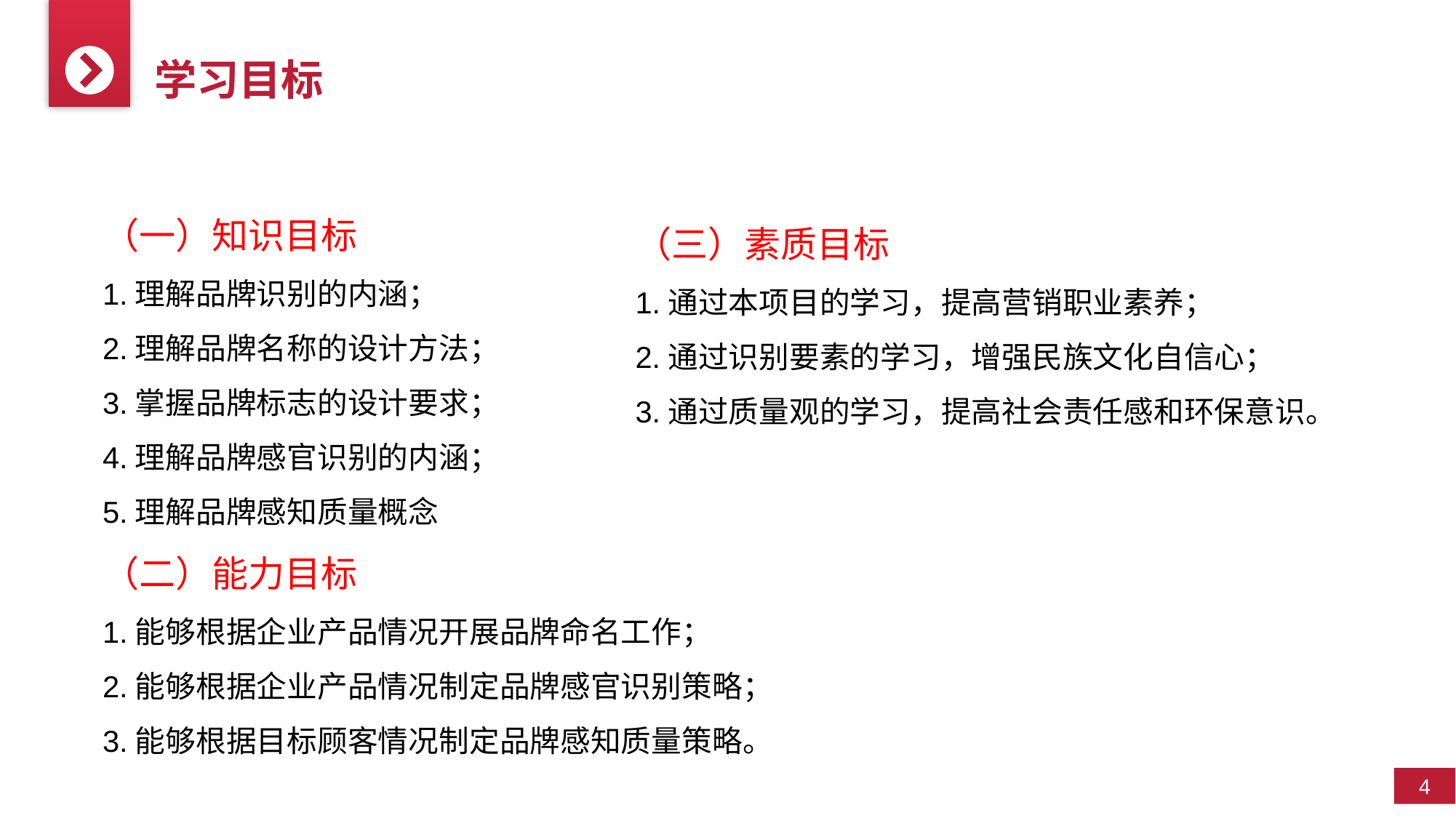

学习目标
（一）知识目标
1.理解品牌识别的内涵；
2.理解品牌名称的设计方法；
3.掌握品牌标志的设计要求；
4.理解品牌感官识别的内涵；
5.理解品牌感知质量概念
（二）能力目标
1.能够根据企业产品情况开展品牌命名工作；
2.能够根据企业产品情况制定品牌感官识别策略；
3.能够根据目标顾客情况制定品牌感知质量策略。
（三）素质目标
1.通过本项目的学习，提高营销职业素养；
2.通过识别要素的学习，增强民族文化自信心；
3.通过质量观的学习，提高社会责任感和环保意识。